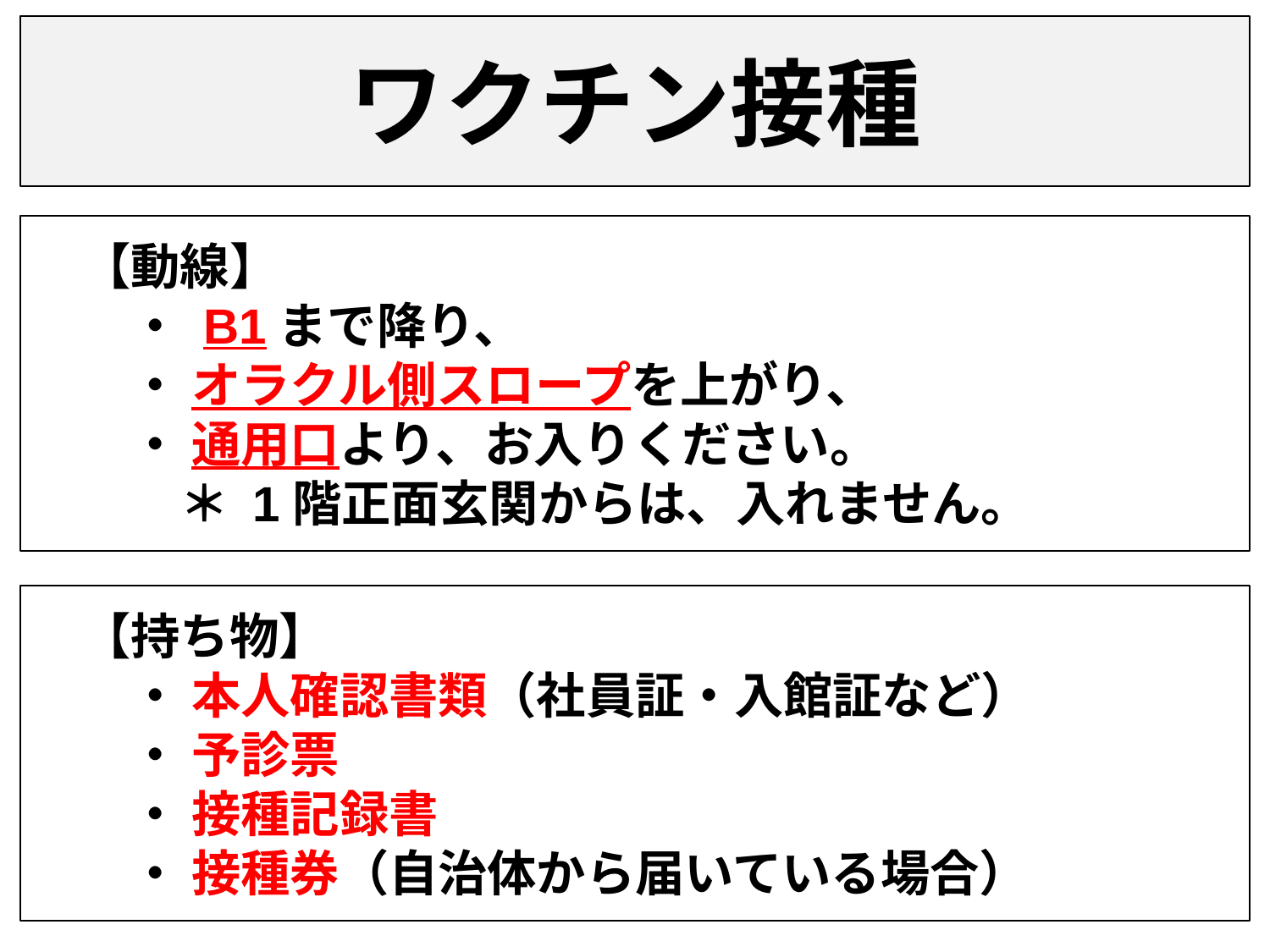

ワクチン接種
　【動線】
　　・ B1まで降り、
　　・ オラクル側スロープを上がり、
　　・ 通用口より、お入りください。
　　　＊ 1階正面玄関からは、入れません。
　【持ち物】
　　・ 本人確認書類（社員証・入館証など）
　　・ 予診票
　　・ 接種記録書
　　・ 接種券（自治体から届いている場合）